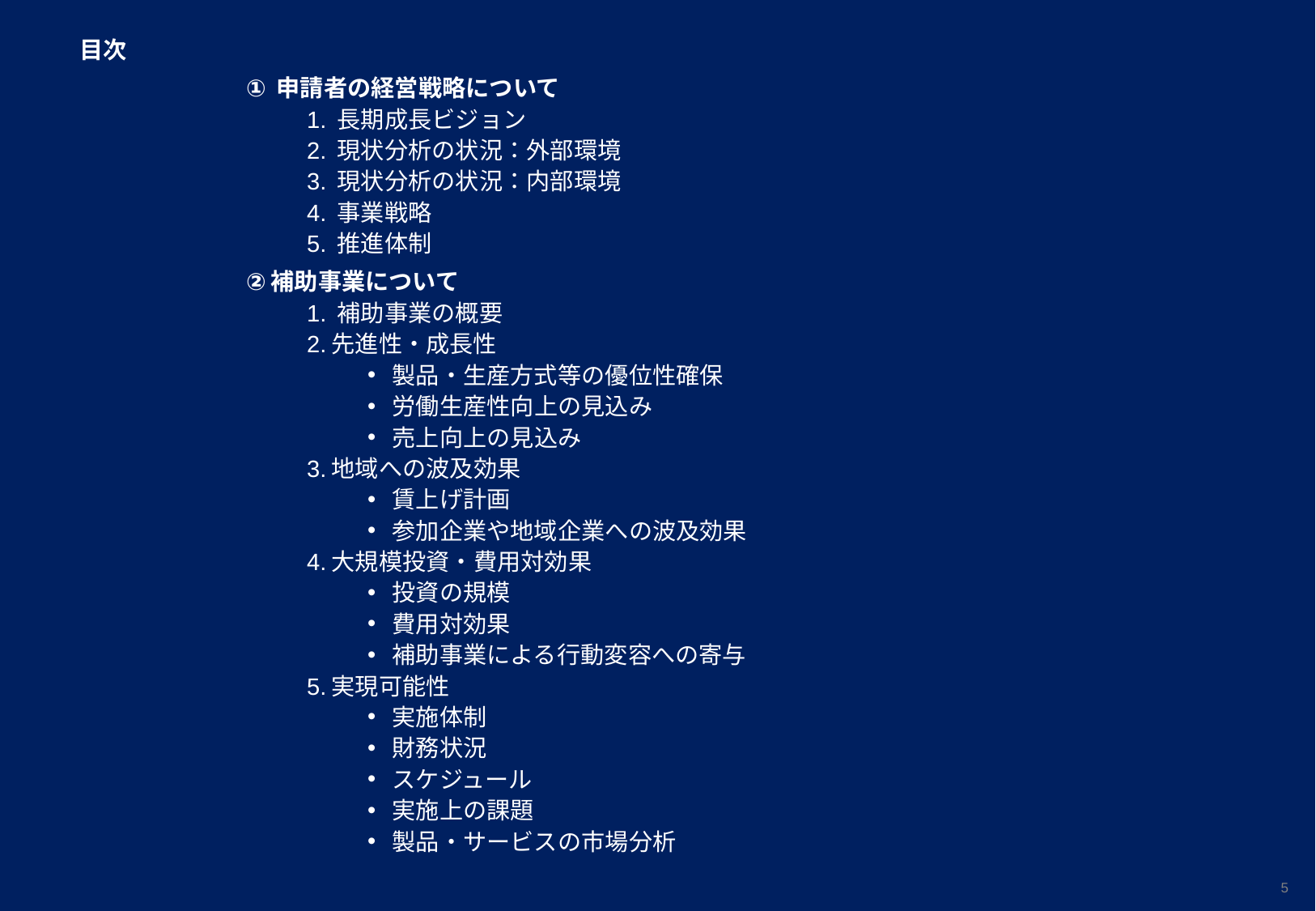

目次

申請者の経営戦略について
長期成長ビジョン
現状分析の状況：外部環境
現状分析の状況：内部環境
事業戦略
推進体制
補助事業について
補助事業の概要
先進性・成長性
製品・生産方式等の優位性確保
労働生産性向上の見込み
売上向上の見込み
地域への波及効果
賃上げ計画
参加企業や地域企業への波及効果
大規模投資・費用対効果
投資の規模
費用対効果
補助事業による行動変容への寄与
実現可能性
実施体制
財務状況
スケジュール
実施上の課題
製品・サービスの市場分析